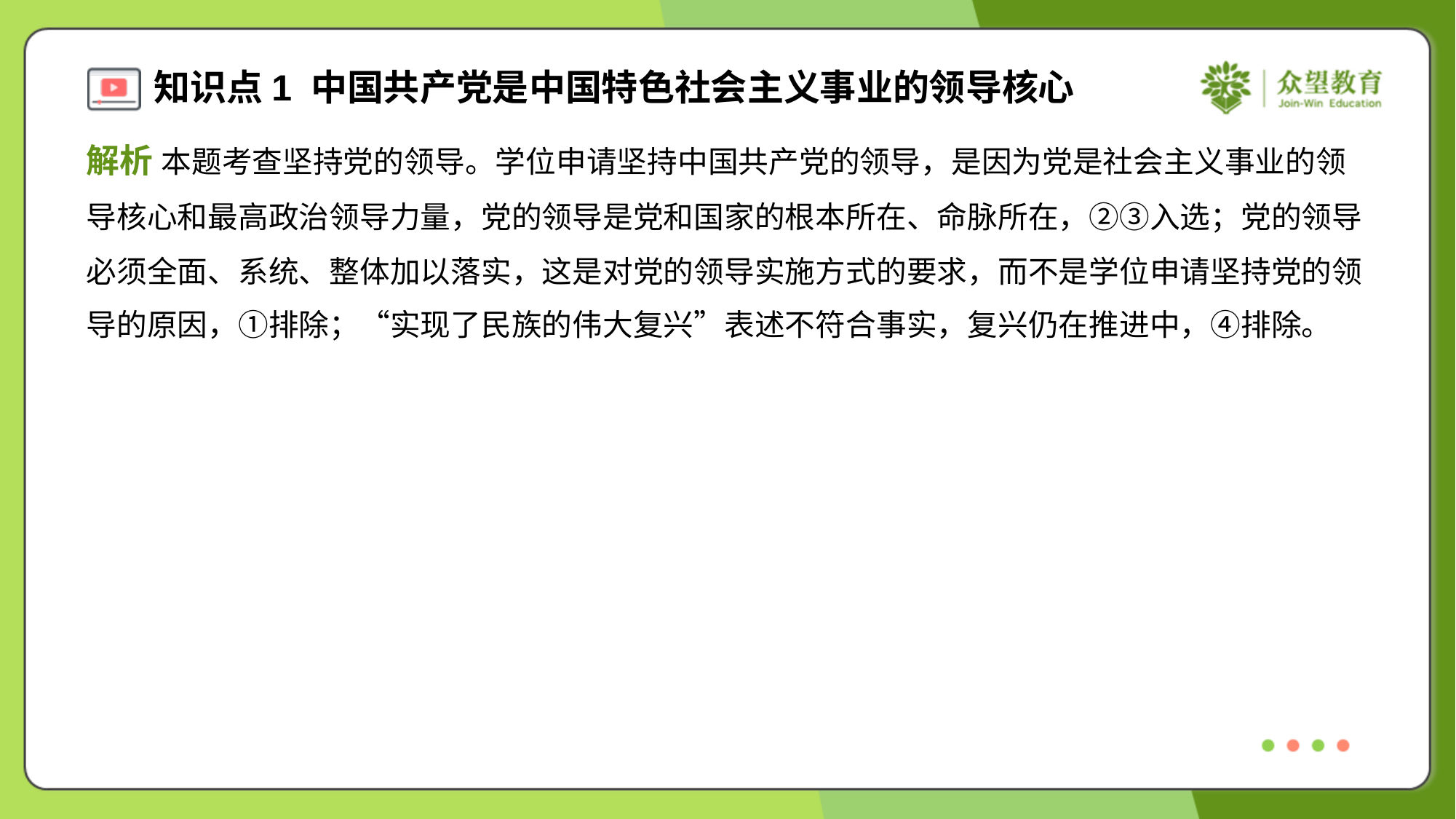

解析 本题考查坚持党的领导。学位申请坚持中国共产党的领导，是因为党是社会主义事业的领
导核心和最高政治领导力量，党的领导是党和国家的根本所在、命脉所在，②③入选；党的领导
必须全面、系统、整体加以落实，这是对党的领导实施方式的要求，而不是学位申请坚持党的领
导的原因，①排除；“实现了民族的伟大复兴”表述不符合事实，复兴仍在推进中，④排除。